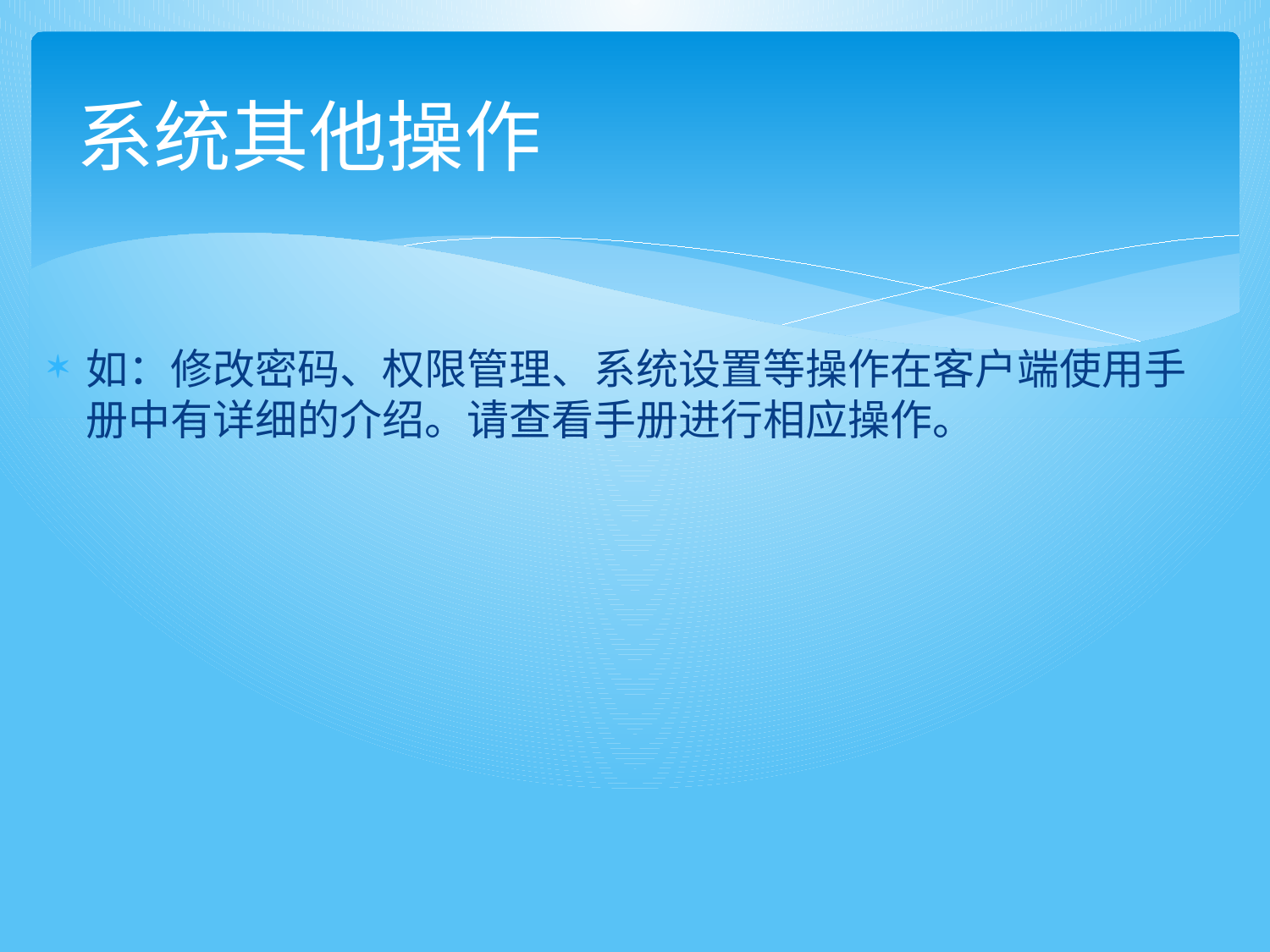

# 系统其他操作
如：修改密码、权限管理、系统设置等操作在客户端使用手册中有详细的介绍。请查看手册进行相应操作。